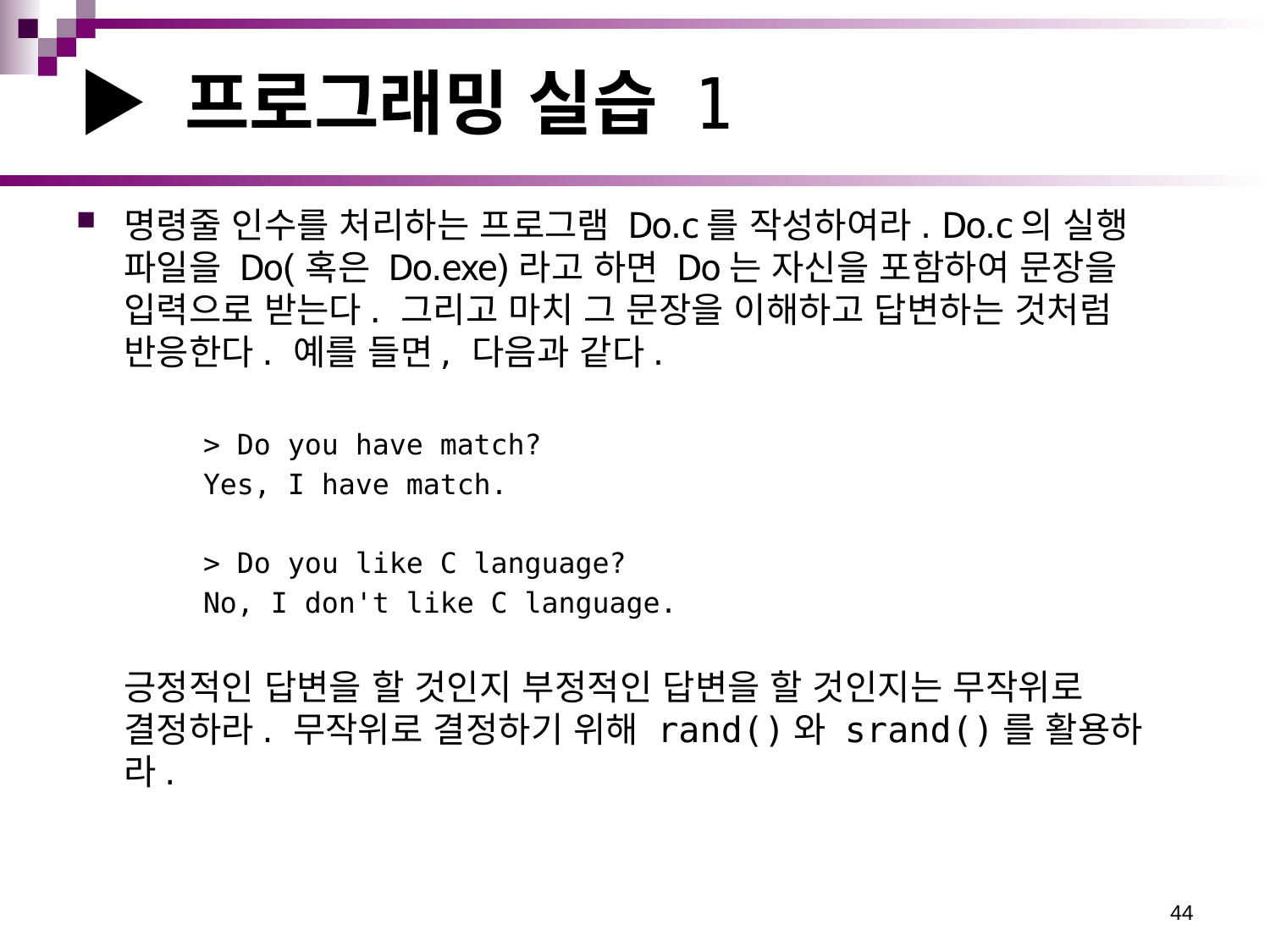

# ▶ 프로그래밍 실습 1
명령줄 인수를 처리하는 프로그램 Do.c를 작성하여라. Do.c의 실행 파일을 Do(혹은 Do.exe)라고 하면 Do는 자신을 포함하여 문장을 입력으로 받는다. 그리고 마치 그 문장을 이해하고 답변하는 것처럼 반응한다. 예를 들면, 다음과 같다.

> Do you have match?
Yes, I have match.

> Do you like C language?
No, I don't like C language.

	긍정적인 답변을 할 것인지 부정적인 답변을 할 것인지는 무작위로 결정하라. 무작위로 결정하기 위해 rand()와 srand()를 활용하라.
44